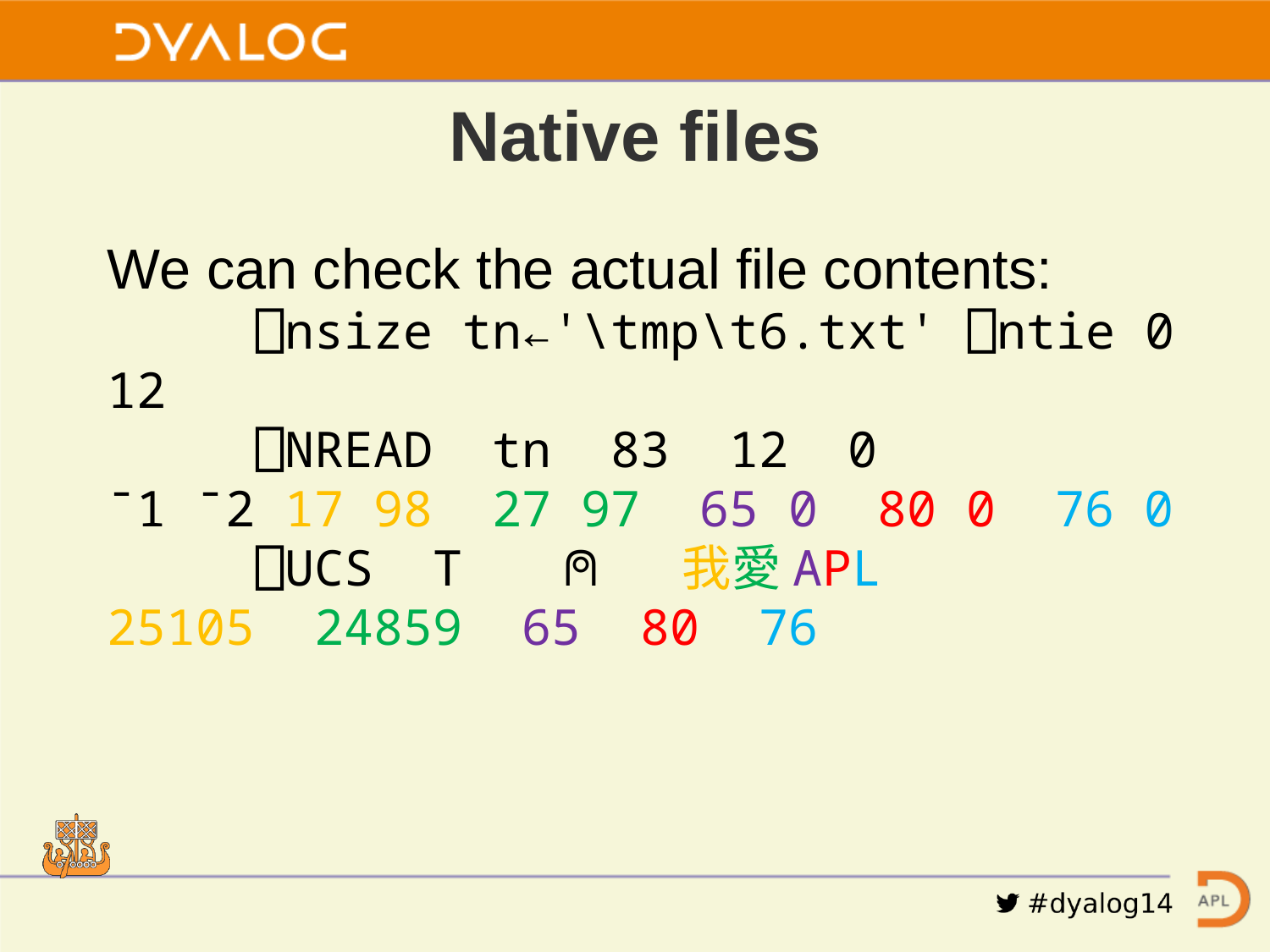

# Native files
We can check the actual file contents:
     ⎕nsize tn←'\tmp\t6.txt' ⎕ntie 0
12
     ⎕NREAD  tn  83  12  0
¯1 ¯2 17 98  27 97  65 0  80 0  76 0
     ⎕UCS  T   ⍝  我愛APL
25105  24859  65  80  76